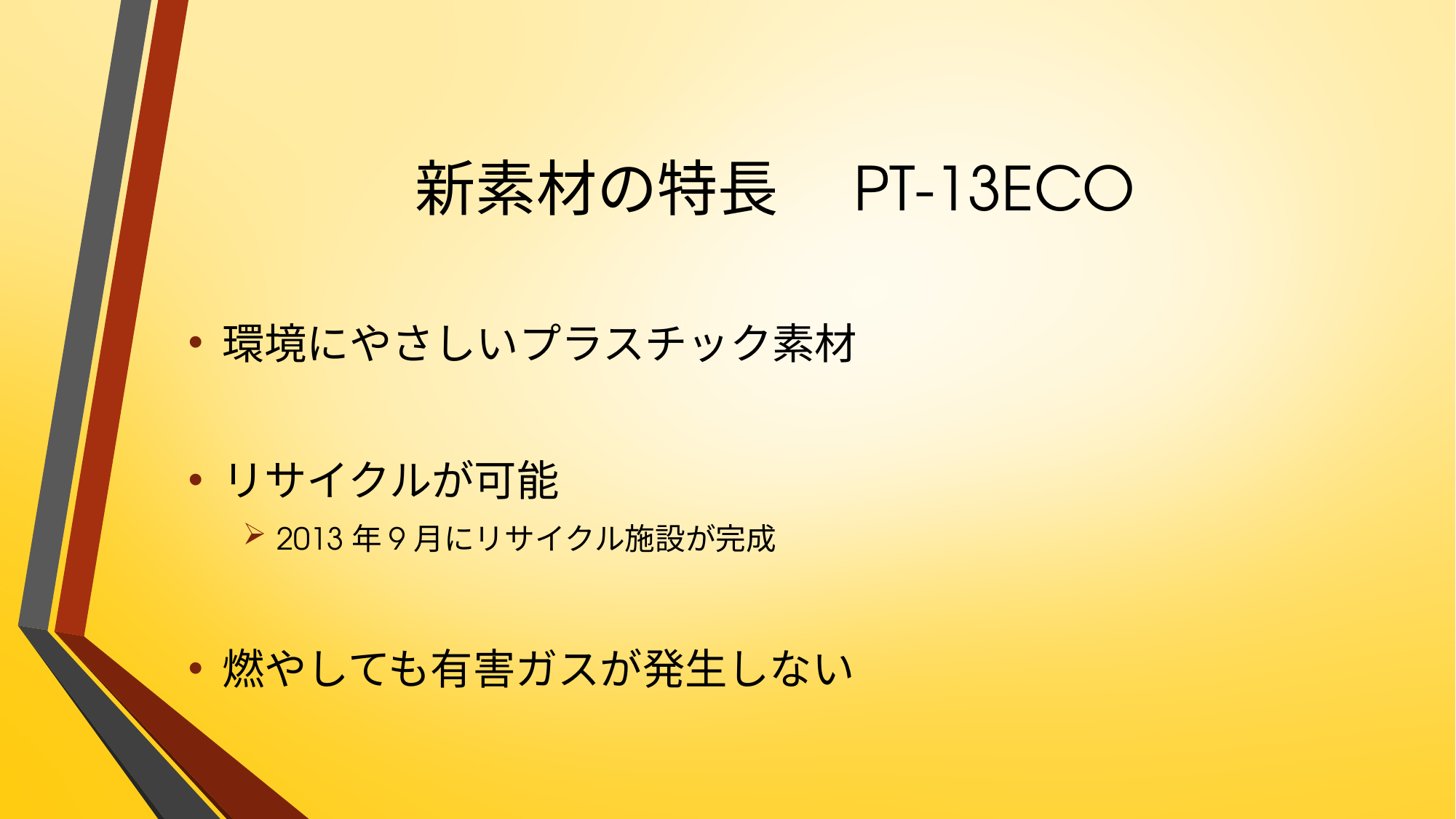

# 新素材の特長　PT-13ECO
環境にやさしいプラスチック素材

リサイクルが可能
2013年9月にリサイクル施設が完成

燃やしても有害ガスが発生しない